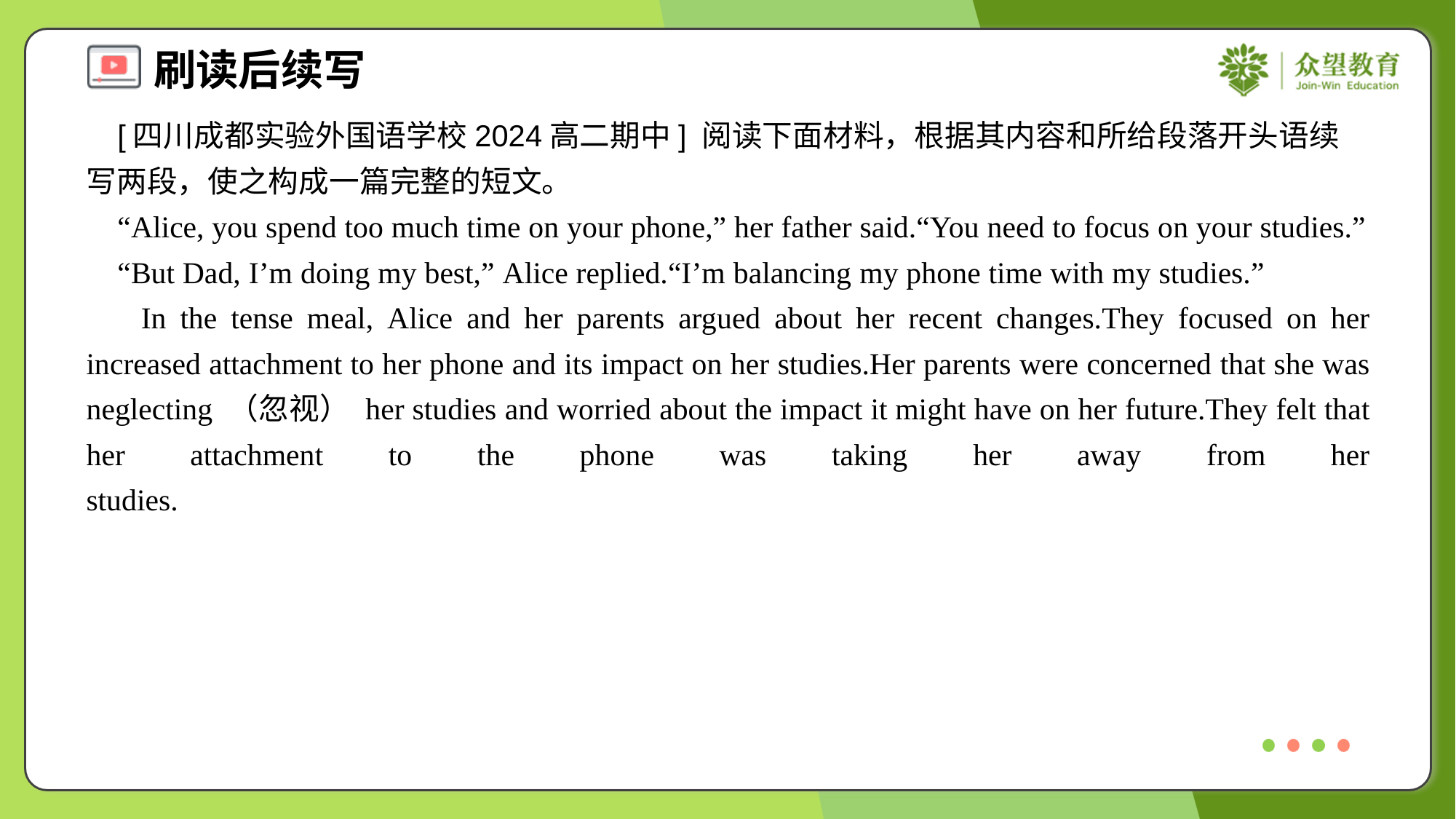

[四川成都实验外国语学校2024高二期中] 阅读下面材料，根据其内容和所给段落开头语续写两段，使之构成一篇完整的短文。
    “Alice, you spend too much time on your phone,” her father said.“You need to focus on your studies.”
    “But Dad, I’m doing my best,” Alice replied.“I’m balancing my phone time with my studies.”
    In the tense meal, Alice and her parents argued about her recent changes.They focused on her increased attachment to her phone and its impact on her studies.Her parents were concerned that she was neglecting （忽视） her studies and worried about the impact it might have on her future.They felt that her attachment to the phone was taking her away from her studies.#3